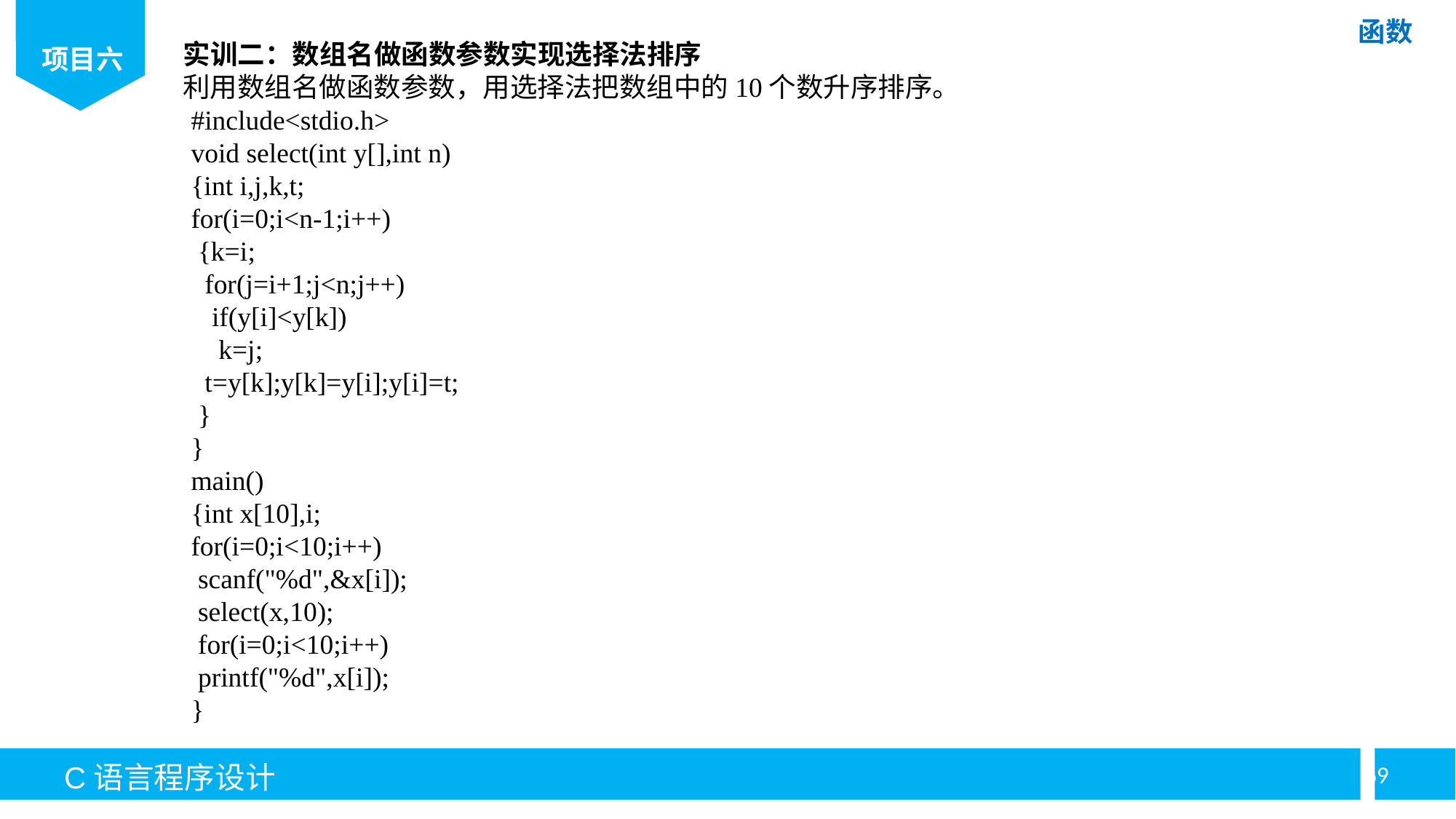

实训二：数组名做函数参数实现选择法排序
利用数组名做函数参数，用选择法把数组中的10个数升序排序。
#include<stdio.h>
void select(int y[],int n)
{int i,j,k,t;
for(i=0;i<n-1;i++)
 {k=i;
  for(j=i+1;j<n;j++)
   if(y[i]<y[k])
    k=j;
  t=y[k];y[k]=y[i];y[i]=t;
 }
}
main()
{int x[10],i;
for(i=0;i<10;i++)
 scanf("%d",&x[i]);
 select(x,10);
 for(i=0;i<10;i++)
 printf("%d",x[i]);
}